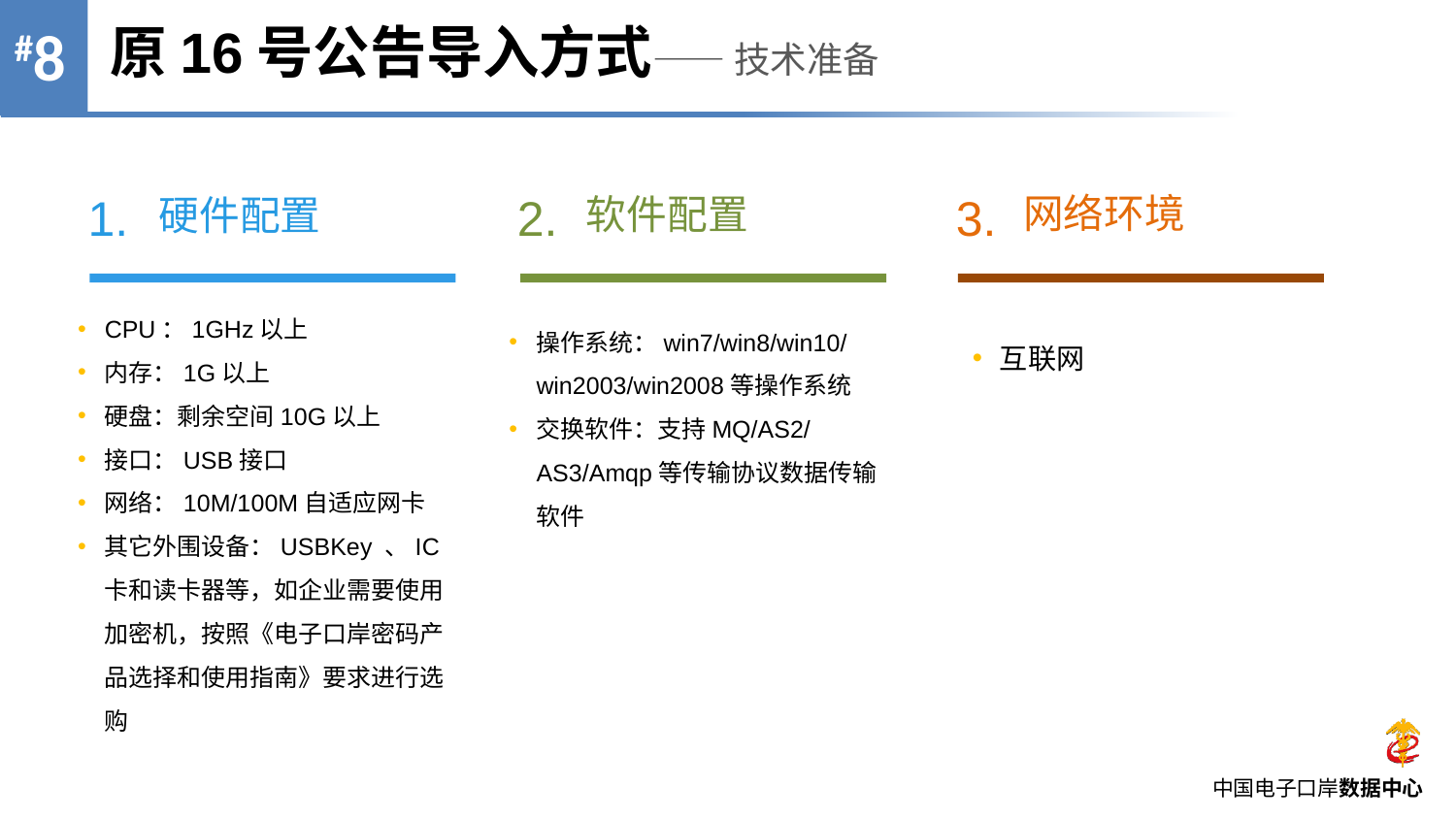

原16号公告导入方式—— 技术准备
#8
1.
硬件配置

CPU：1GHz以上
内存：1G以上
硬盘：剩余空间10G以上
接口：USB接口
网络：10M/100M自适应网卡
其它外围设备：USBKey 、IC卡和读卡器等，如企业需要使用加密机，按照《电子口岸密码产品选择和使用指南》要求进行选购
2.
软件配置

操作系统：win7/win8/win10/win2003/win2008等操作系统
交换软件：支持MQ/AS2/AS3/Amqp等传输协议数据传输软件
3.
网络环境

互联网